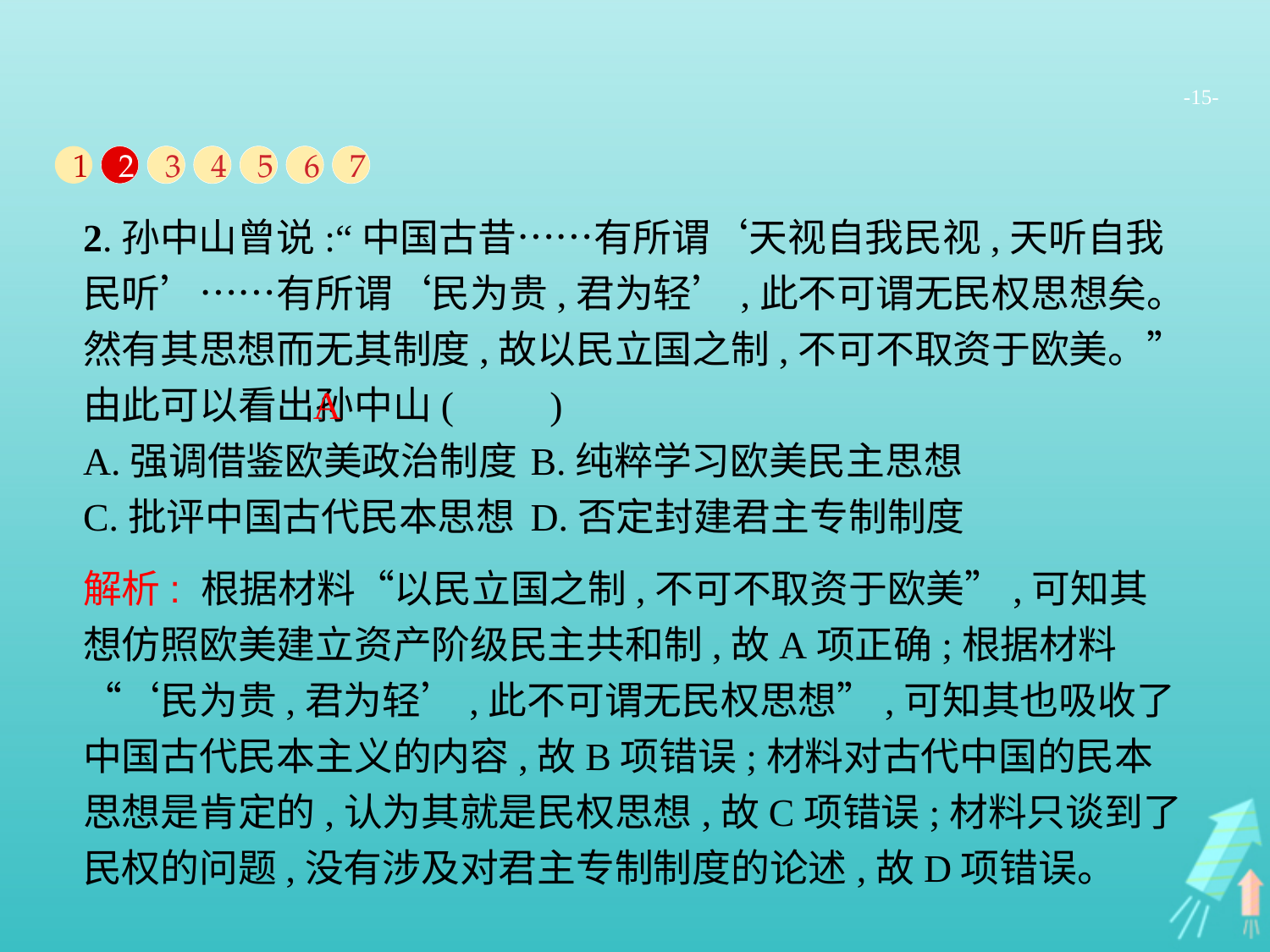

-15-
1
2
3
4
5
6
7
2.孙中山曾说:“中国古昔……有所谓‘天视自我民视,天听自我民听’……有所谓‘民为贵,君为轻’,此不可谓无民权思想矣。然有其思想而无其制度,故以民立国之制,不可不取资于欧美。”由此可以看出孙中山(　　)
A.强调借鉴欧美政治制度	B.纯粹学习欧美民主思想
C.批评中国古代民本思想	D.否定封建君主专制制度
A
解析: 根据材料“以民立国之制,不可不取资于欧美”,可知其想仿照欧美建立资产阶级民主共和制,故A项正确;根据材料“‘民为贵,君为轻’,此不可谓无民权思想”,可知其也吸收了中国古代民本主义的内容,故B项错误;材料对古代中国的民本思想是肯定的,认为其就是民权思想,故C项错误;材料只谈到了民权的问题,没有涉及对君主专制制度的论述,故D项错误。